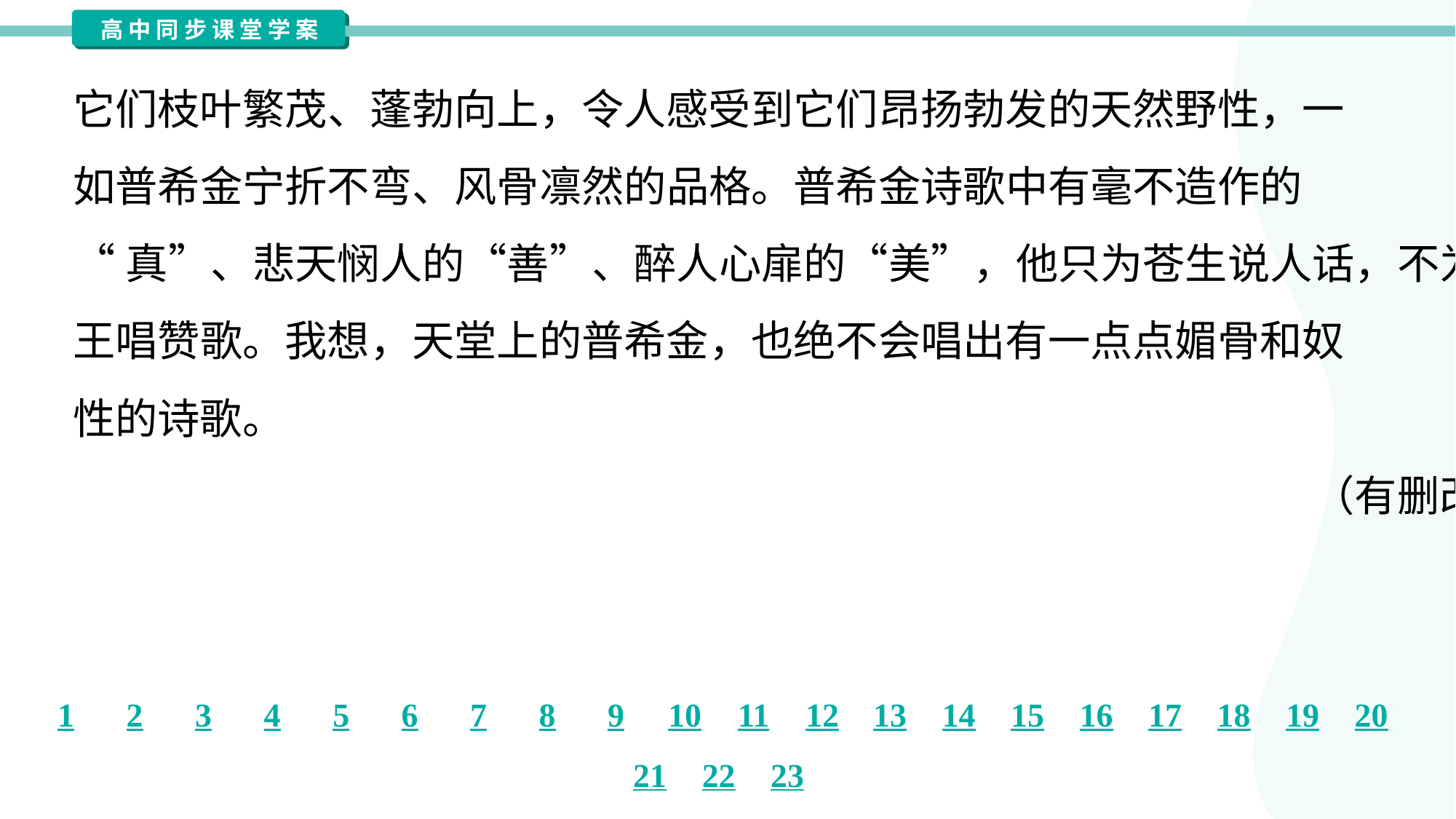

它们枝叶繁茂、蓬勃向上，令人感受到它们昂扬勃发的天然野性，一
如普希金宁折不弯、风骨凛然的品格。普希金诗歌中有毫不造作的
“真”、悲天悯人的“善”、醉人心扉的“美”，他只为苍生说人话，不为君
王唱赞歌。我想，天堂上的普希金，也绝不会唱出有一点点媚骨和奴
性的诗歌。
（有删改）